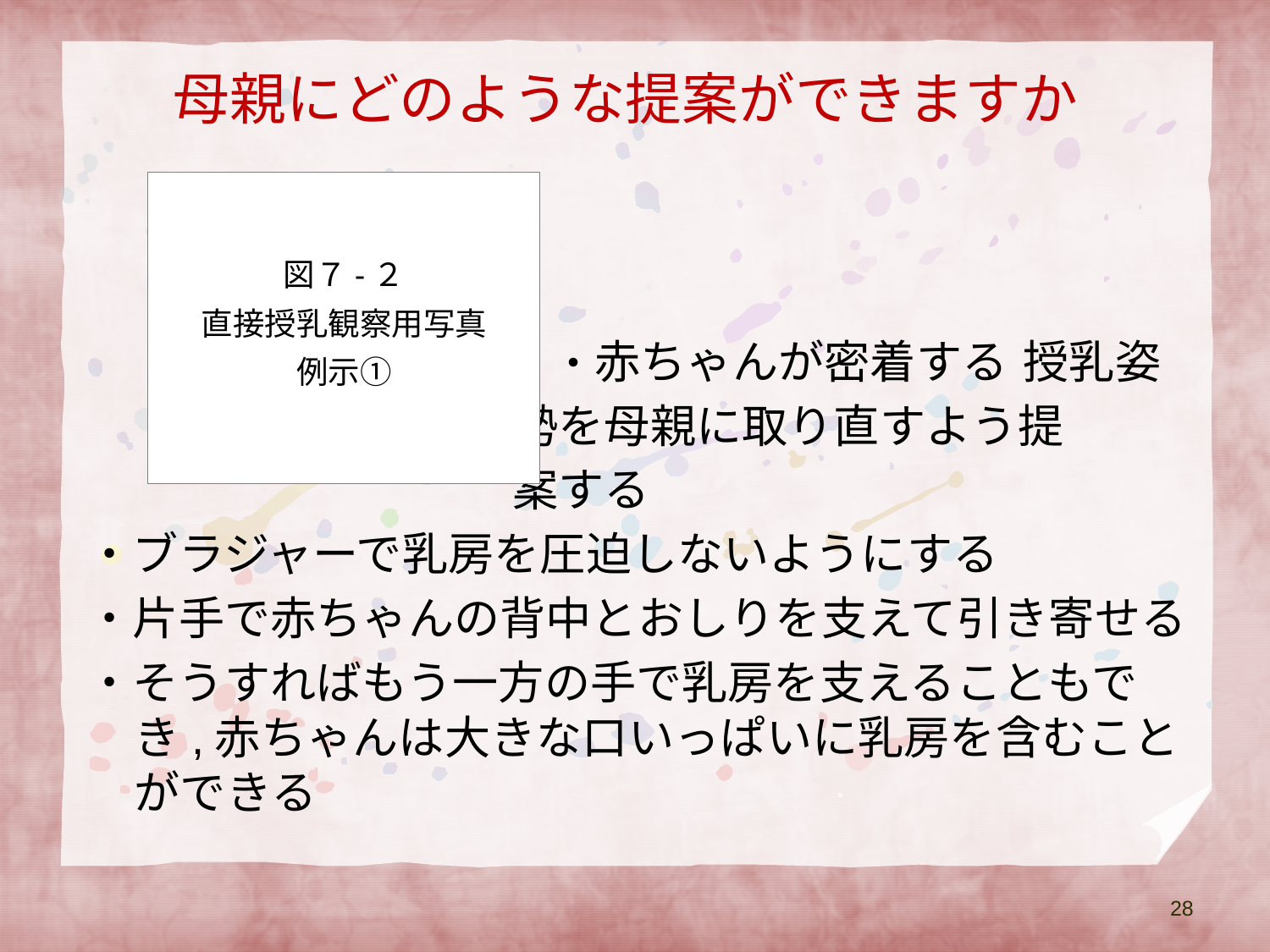

# 母親にどのような提案ができますか

　　　　　　　　　　　・赤ちゃんが密着する	授乳姿
                                        勢を母親に取り直すよう提
                                        案する
・ブラジャーで乳房を圧迫しないようにする
・片手で赤ちゃんの背中とおしりを支えて引き寄せる
・そうすればもう一方の手で乳房を支えることもでき,赤ちゃんは大きな口いっぱいに乳房を含むことができる

図７-２
直接授乳観察用写真
例示①

28